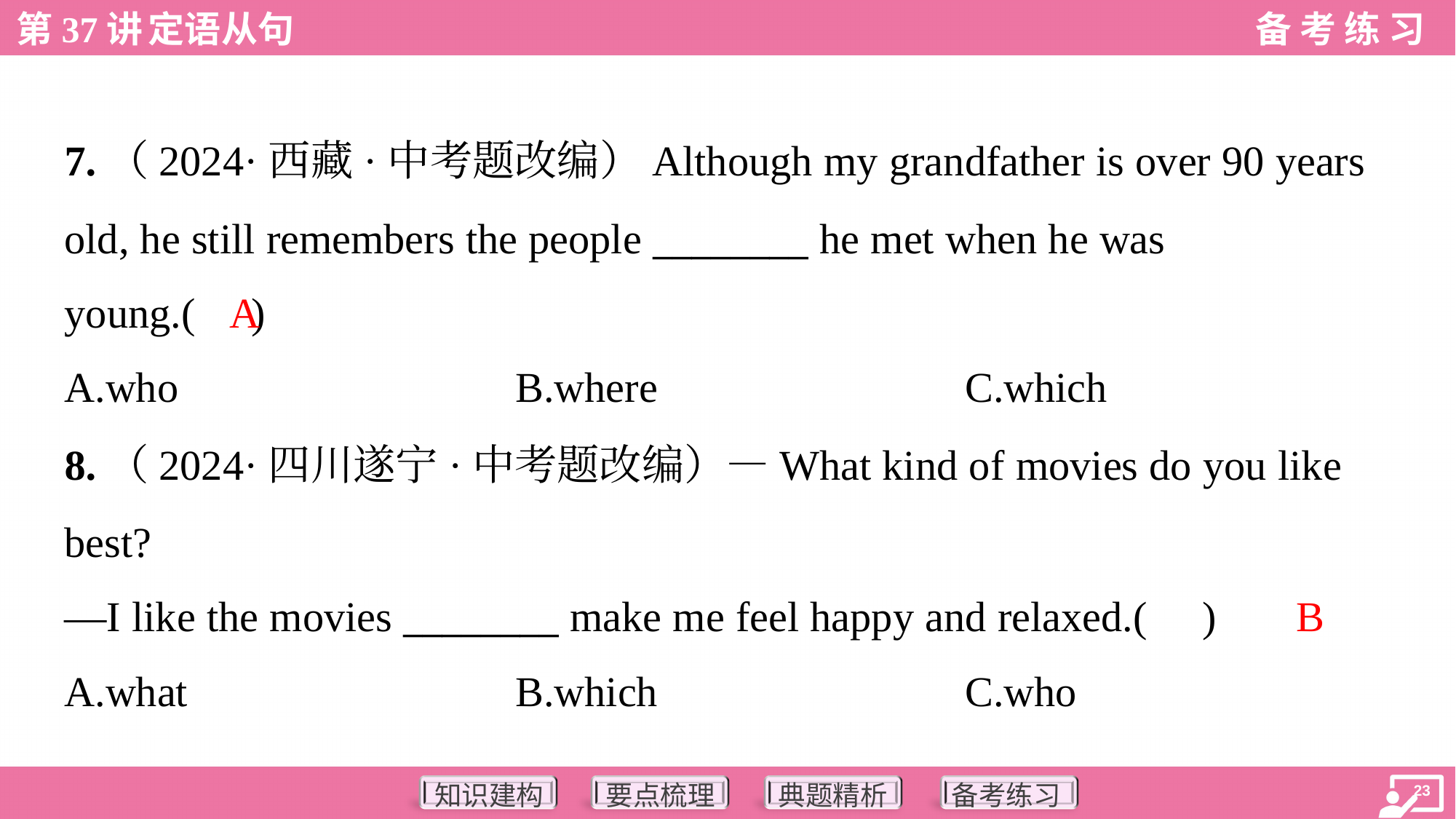

7.（2024·西藏·中考题改编）Although my grandfather is over 90 years
old, he still remembers the people ________ he met when he was
young.(     )
A
A.who	B.where	C.which
8.（2024·四川遂宁·中考题改编）—What kind of movies do you like
best?
—I like the movies ________ make me feel happy and relaxed.(     )
B
A.what	B.which	C.who